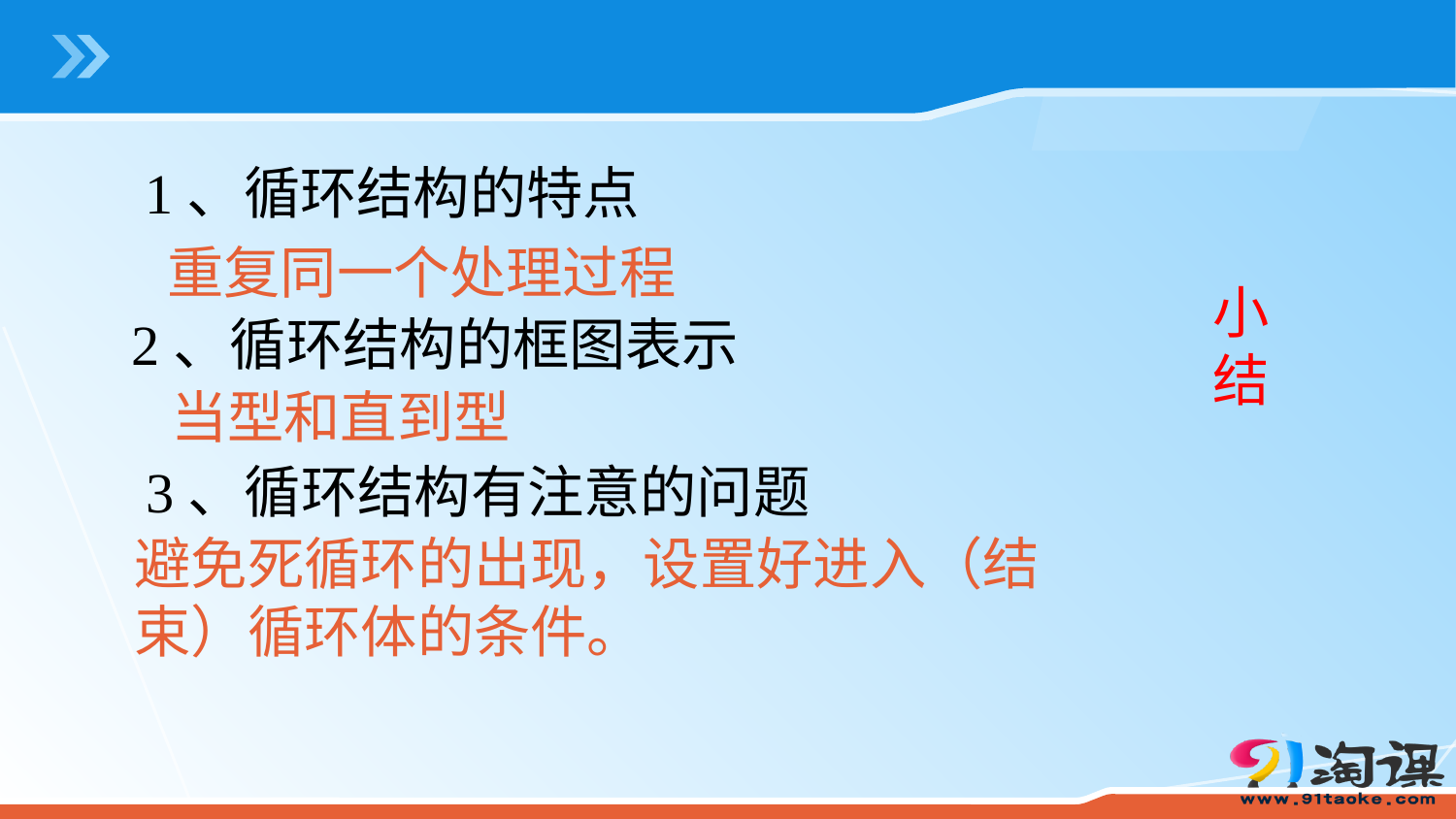

1、循环结构的特点
重复同一个处理过程
小结
2、循环结构的框图表示
当型和直到型
3、循环结构有注意的问题
避免死循环的出现，设置好进入（结束）循环体的条件。